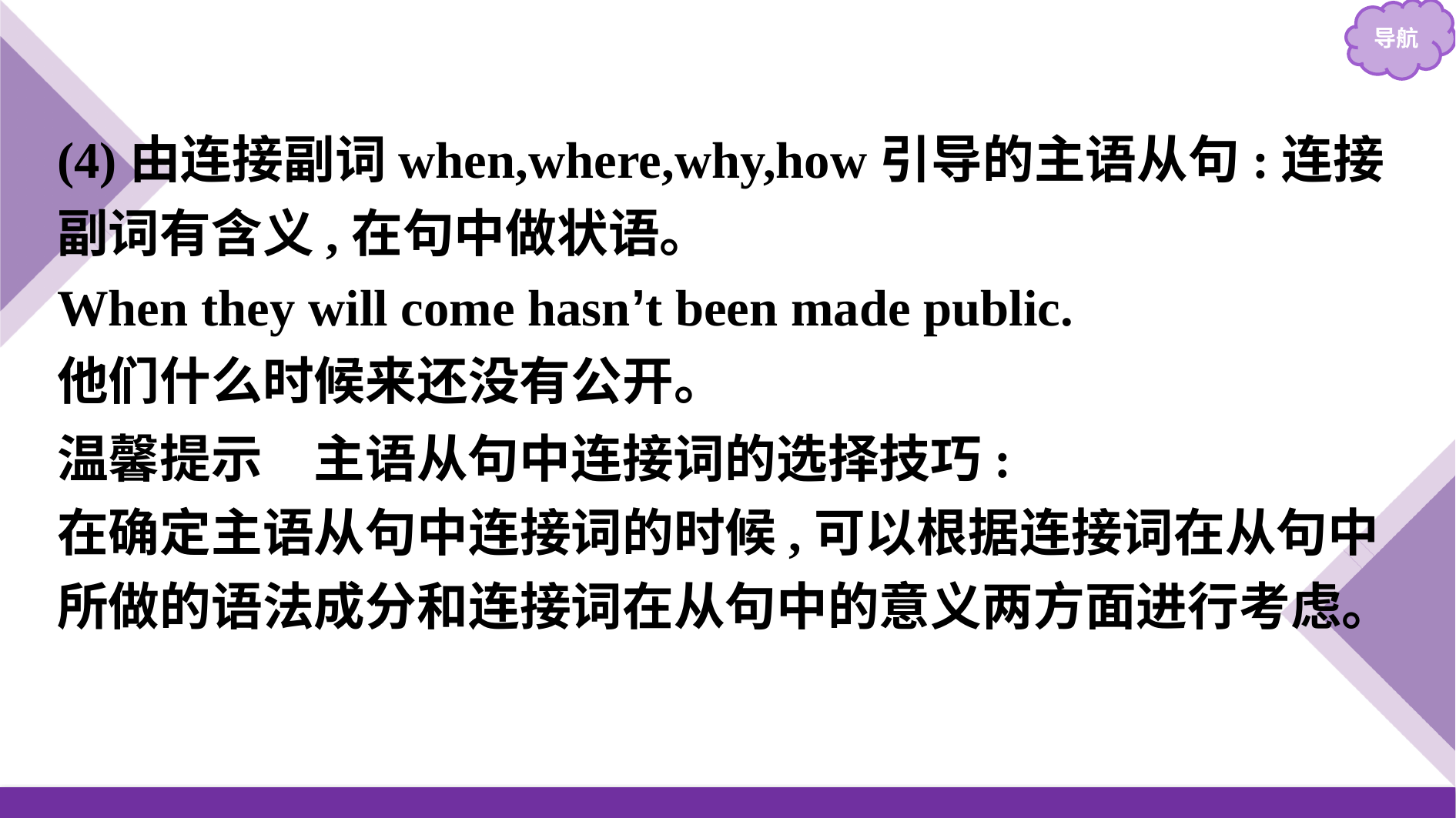

(4)由连接副词when,where,why,how引导的主语从句:连接副词有含义,在句中做状语。
When they will come hasn’t been made public.
他们什么时候来还没有公开。
温馨提示　主语从句中连接词的选择技巧:
在确定主语从句中连接词的时候,可以根据连接词在从句中所做的语法成分和连接词在从句中的意义两方面进行考虑。